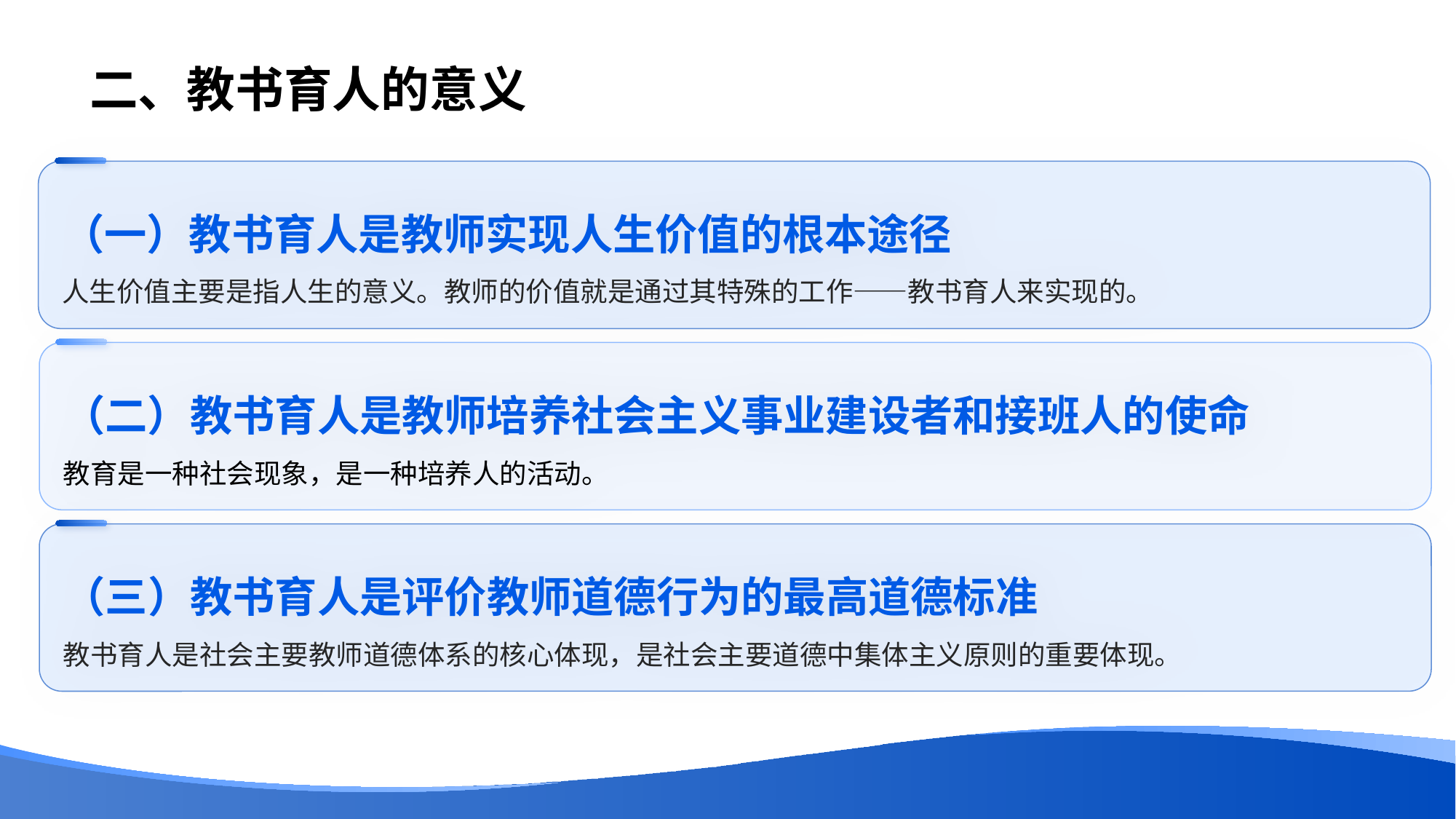

# 二、教书育人的意义

（一）教书育人是教师实现人生价值的根本途径
人生价值主要是指人生的意义。教师的价值就是通过其特殊的工作——教书育人来实现的。

（二）教书育人是教师培养社会主义事业建设者和接班人的使命
教育是一种社会现象，是一种培养人的活动。

（三）教书育人是评价教师道德行为的最高道德标准
教书育人是社会主要教师道德体系的核心体现，是社会主要道德中集体主义原则的重要体现。